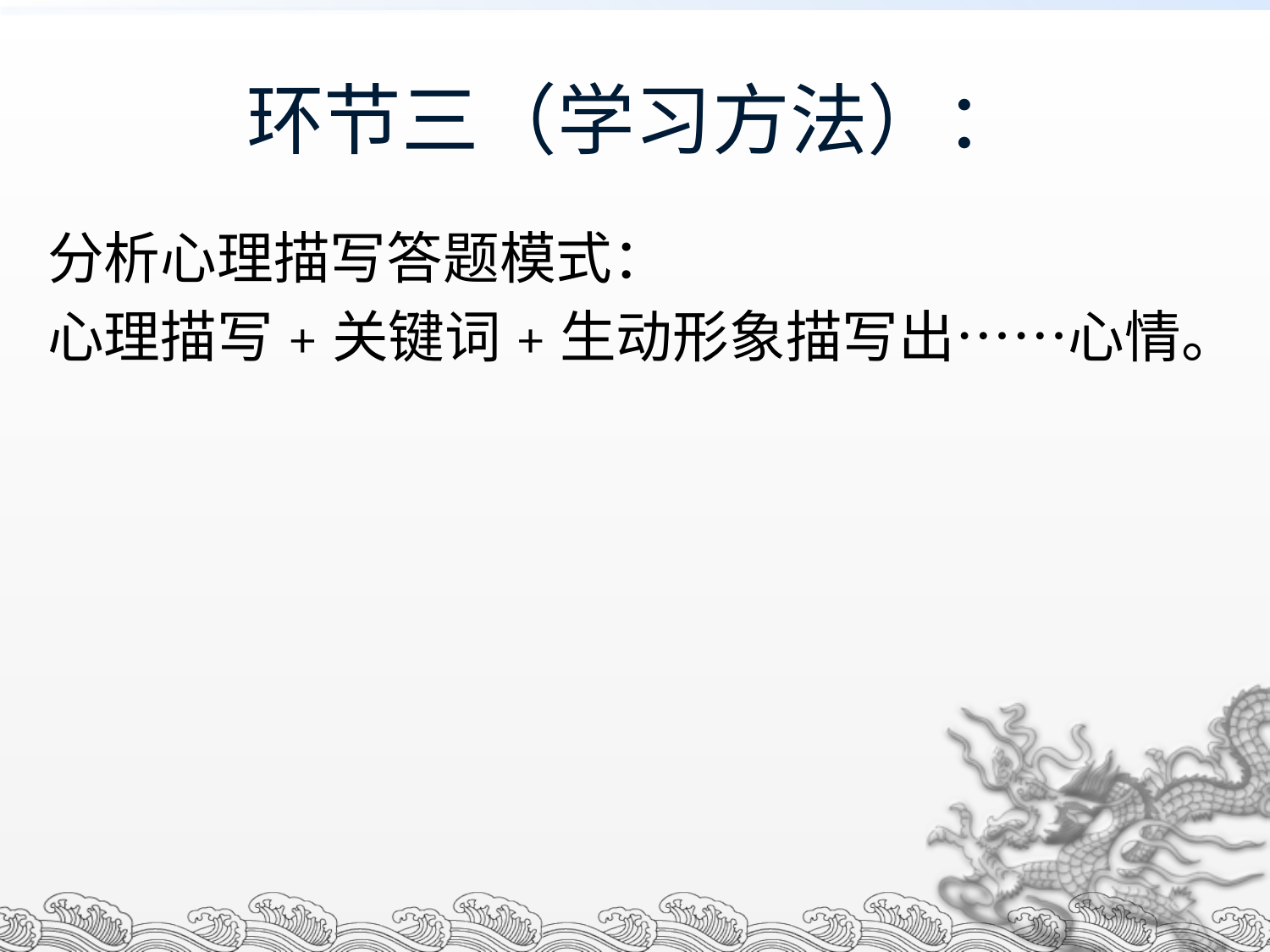

# 环节三（学习方法）：
分析心理描写答题模式：
心理描写+关键词+生动形象描写出……心情。